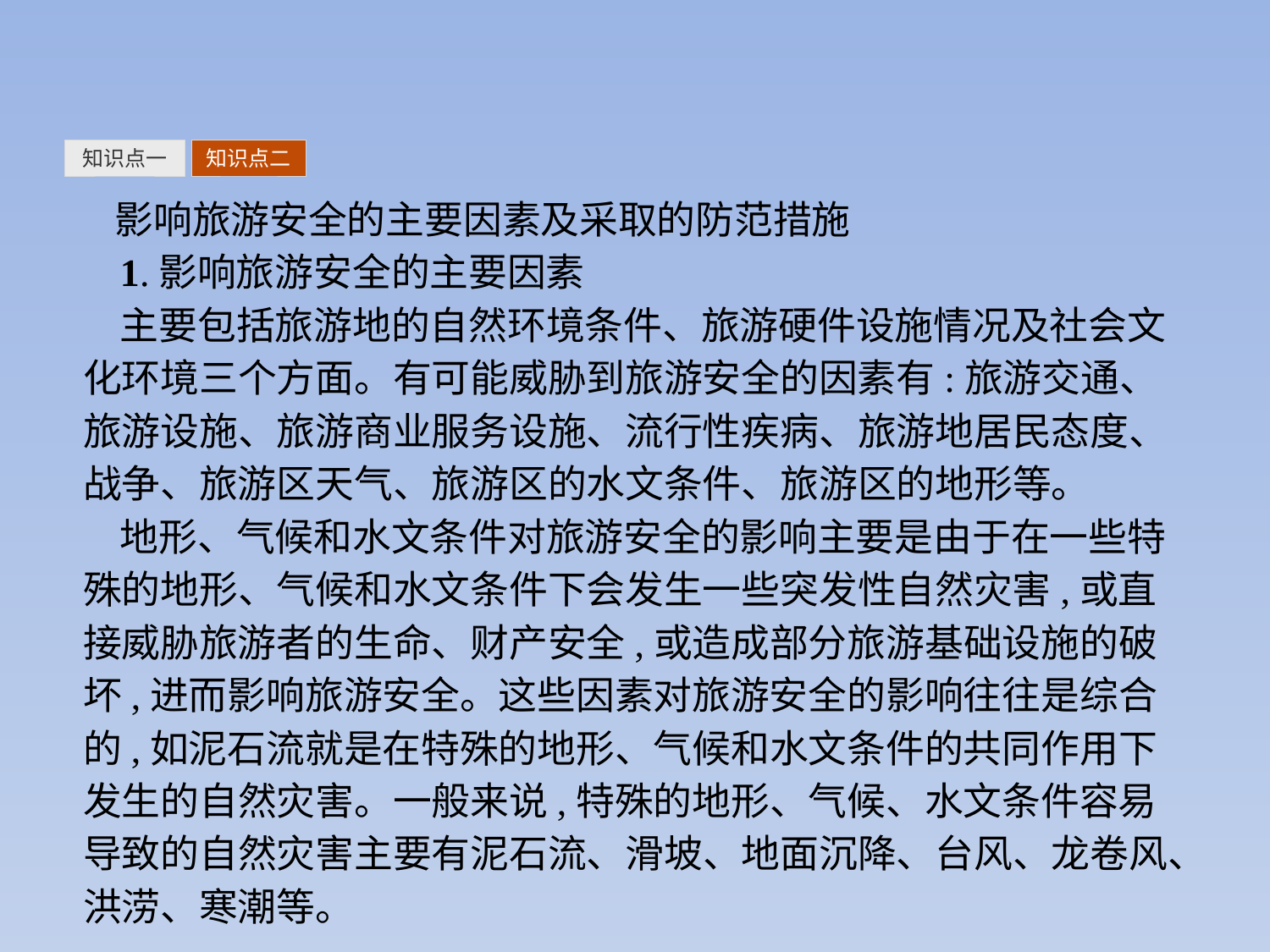

知识点一
知识点二
影响旅游安全的主要因素及采取的防范措施
1.影响旅游安全的主要因素
主要包括旅游地的自然环境条件、旅游硬件设施情况及社会文化环境三个方面。有可能威胁到旅游安全的因素有:旅游交通、旅游设施、旅游商业服务设施、流行性疾病、旅游地居民态度、战争、旅游区天气、旅游区的水文条件、旅游区的地形等。
地形、气候和水文条件对旅游安全的影响主要是由于在一些特殊的地形、气候和水文条件下会发生一些突发性自然灾害,或直接威胁旅游者的生命、财产安全,或造成部分旅游基础设施的破坏,进而影响旅游安全。这些因素对旅游安全的影响往往是综合的,如泥石流就是在特殊的地形、气候和水文条件的共同作用下发生的自然灾害。一般来说,特殊的地形、气候、水文条件容易导致的自然灾害主要有泥石流、滑坡、地面沉降、台风、龙卷风、洪涝、寒潮等。